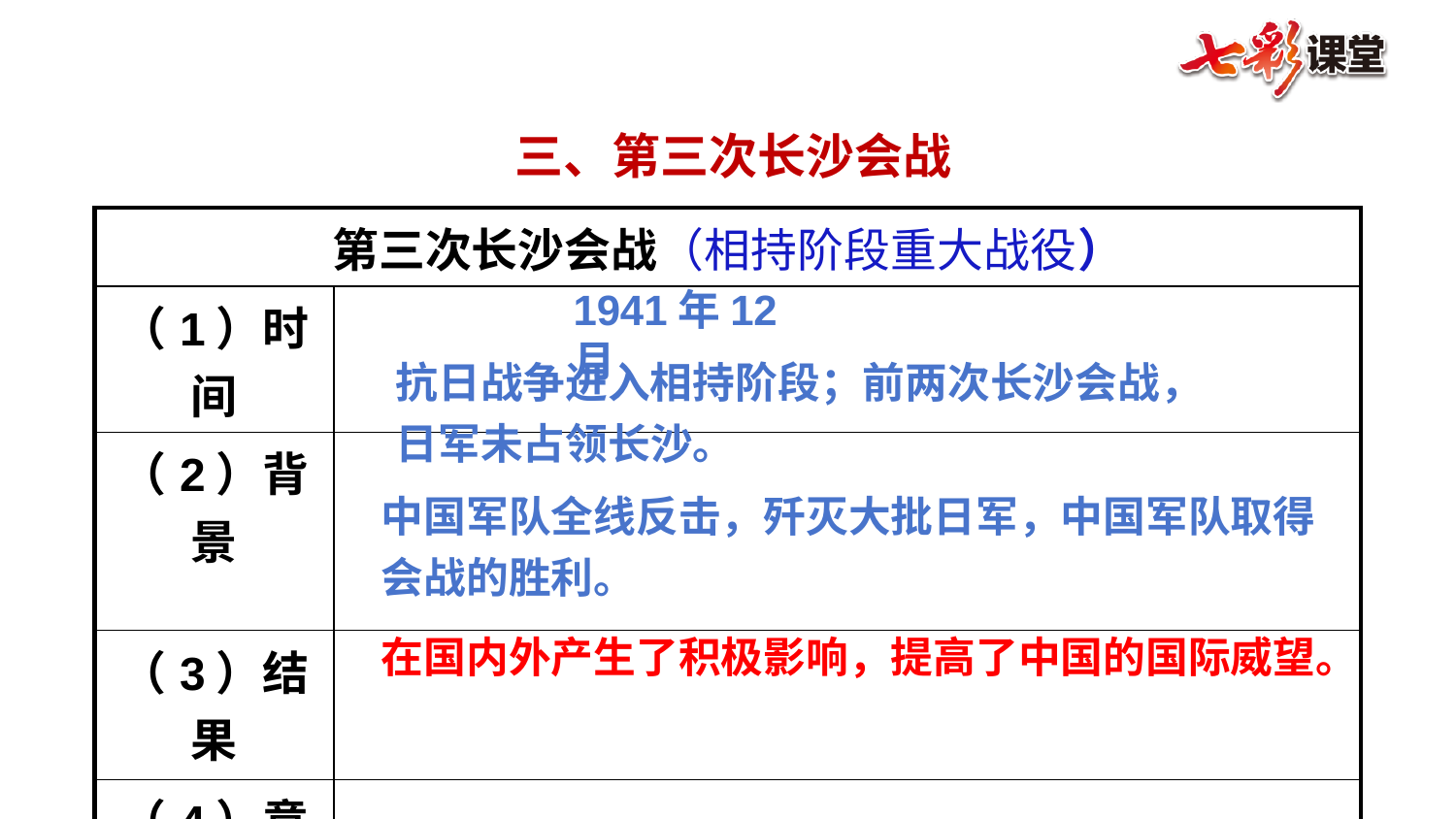

三、第三次长沙会战
| 第三次长沙会战（相持阶段重大战役） |  |
| --- | --- |
| （1）时间 |  |
| （2）背景 |  |
| （3）结果 |  |
| （4）意义 |  |
1941年12月
抗日战争进入相持阶段；前两次长沙会战，
日军未占领长沙。
中国军队全线反击，歼灭大批日军，中国军队取得会战的胜利。
在国内外产生了积极影响，提高了中国的国际威望。